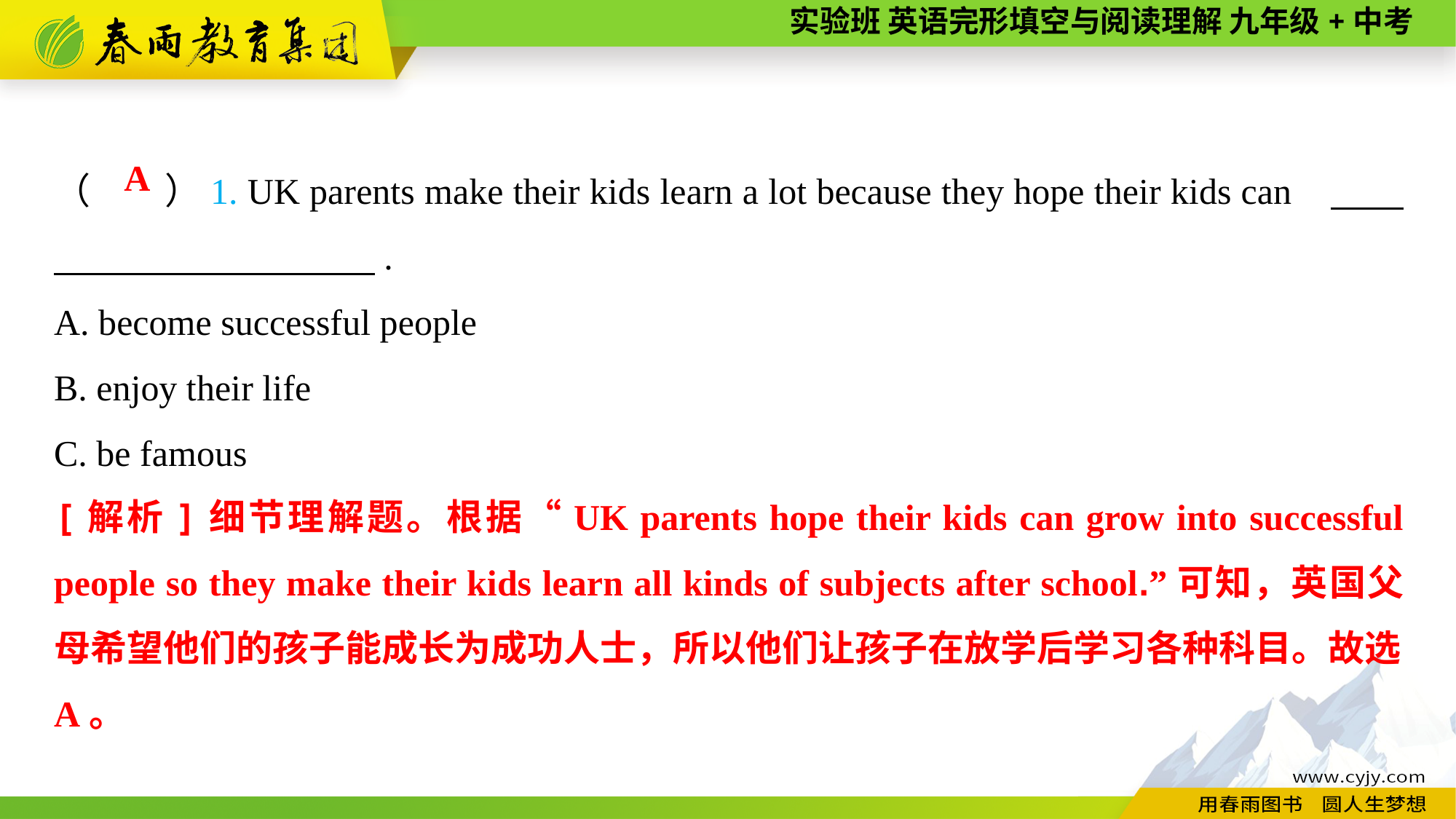

（　　）1. UK parents make their kids learn a lot because they hope their kids can   　　　　　　     　            .
A. become successful people
B. enjoy their life
C. be famous
A
[解析]细节理解题。根据“UK parents hope their kids can grow into successful people so they make their kids learn all kinds of subjects after school.”可知，英国父母希望他们的孩子能成长为成功人士，所以他们让孩子在放学后学习各种科目。故选A。